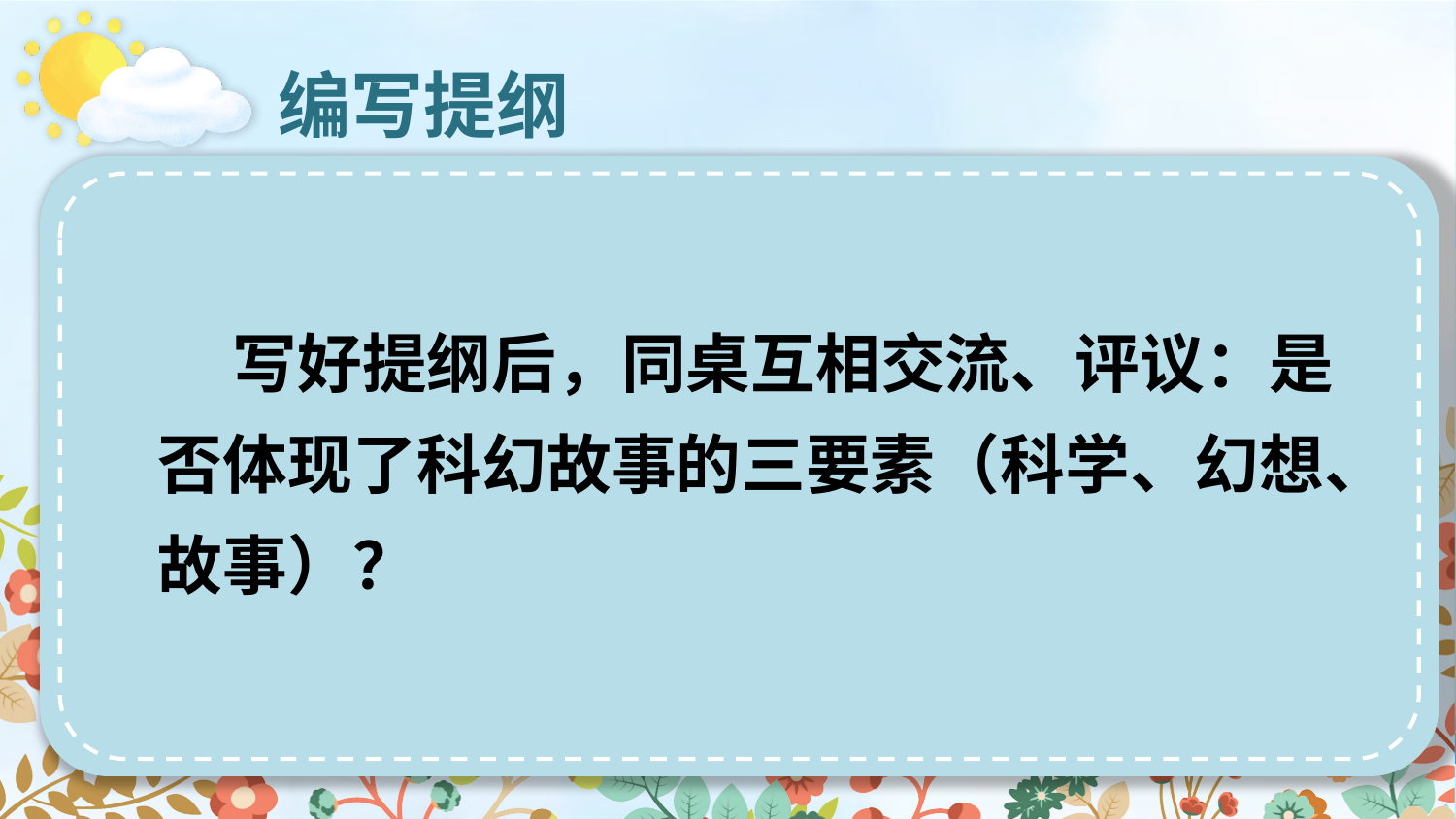

编写提纲
    写好提纲后，同桌互相交流、评议：是否体现了科幻故事的三要素（科学、幻想、故事）？